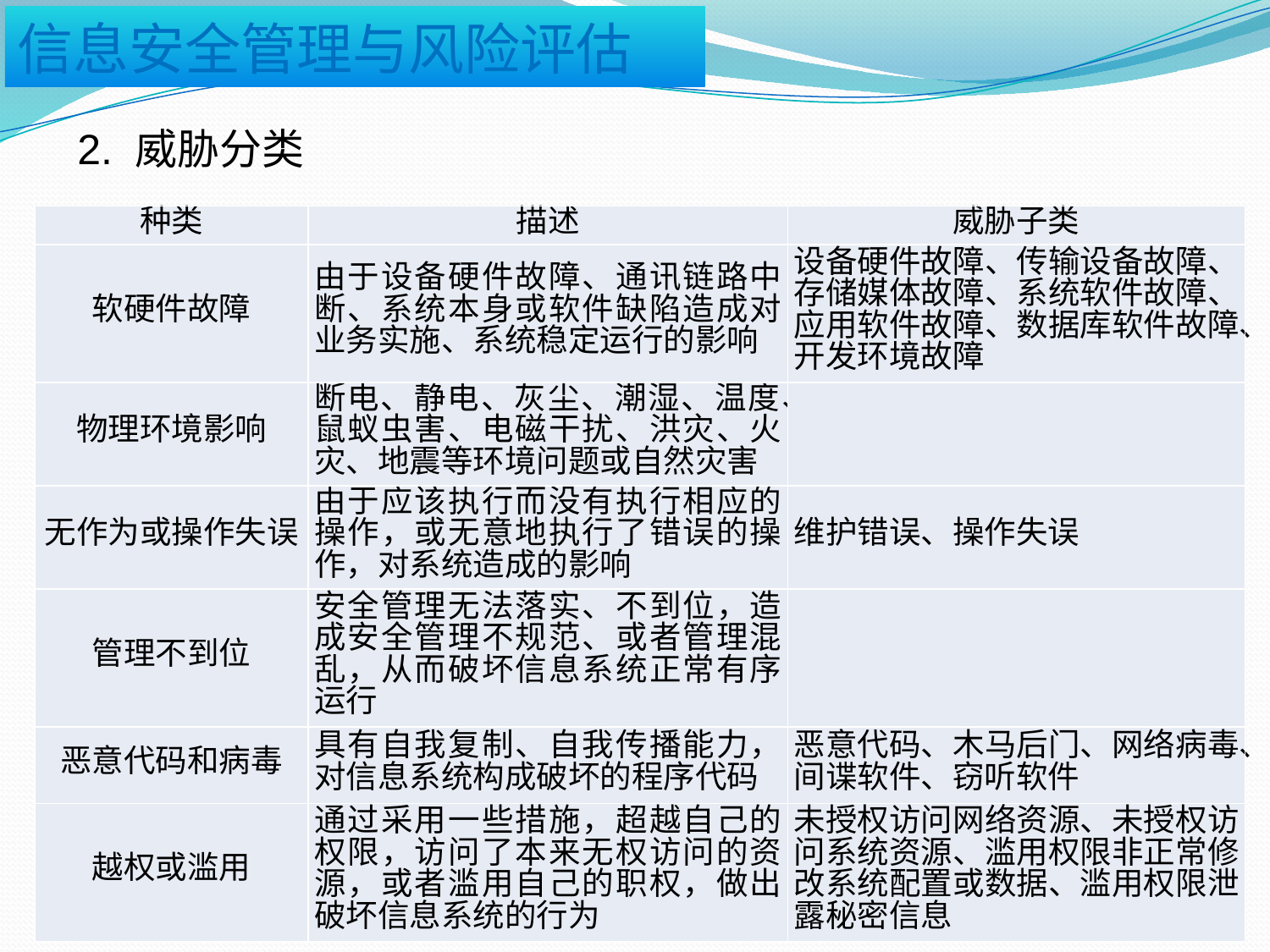

2. 威胁分类
| 种类 | 描述 | 威胁子类 |
| --- | --- | --- |
| 软硬件故障 | 由于设备硬件故障、通讯链路中断、系统本身或软件缺陷造成对业务实施、系统稳定运行的影响 | 设备硬件故障、传输设备故障、存储媒体故障、系统软件故障、应用软件故障、数据库软件故障、开发环境故障 |
| 物理环境影响 | 断电、静电、灰尘、潮湿、温度、鼠蚁虫害、电磁干扰、洪灾、火灾、地震等环境问题或自然灾害 |  |
| 无作为或操作失误 | 由于应该执行而没有执行相应的操作，或无意地执行了错误的操作，对系统造成的影响 | 维护错误、操作失误 |
| 管理不到位 | 安全管理无法落实、不到位，造成安全管理不规范、或者管理混乱，从而破坏信息系统正常有序运行 |  |
| 恶意代码和病毒 | 具有自我复制、自我传播能力，对信息系统构成破坏的程序代码 | 恶意代码、木马后门、网络病毒、间谍软件、窃听软件 |
| 越权或滥用 | 通过采用一些措施，超越自己的权限，访问了本来无权访问的资源，或者滥用自己的职权，做出破坏信息系统的行为 | 未授权访问网络资源、未授权访问系统资源、滥用权限非正常修改系统配置或数据、滥用权限泄露秘密信息 |